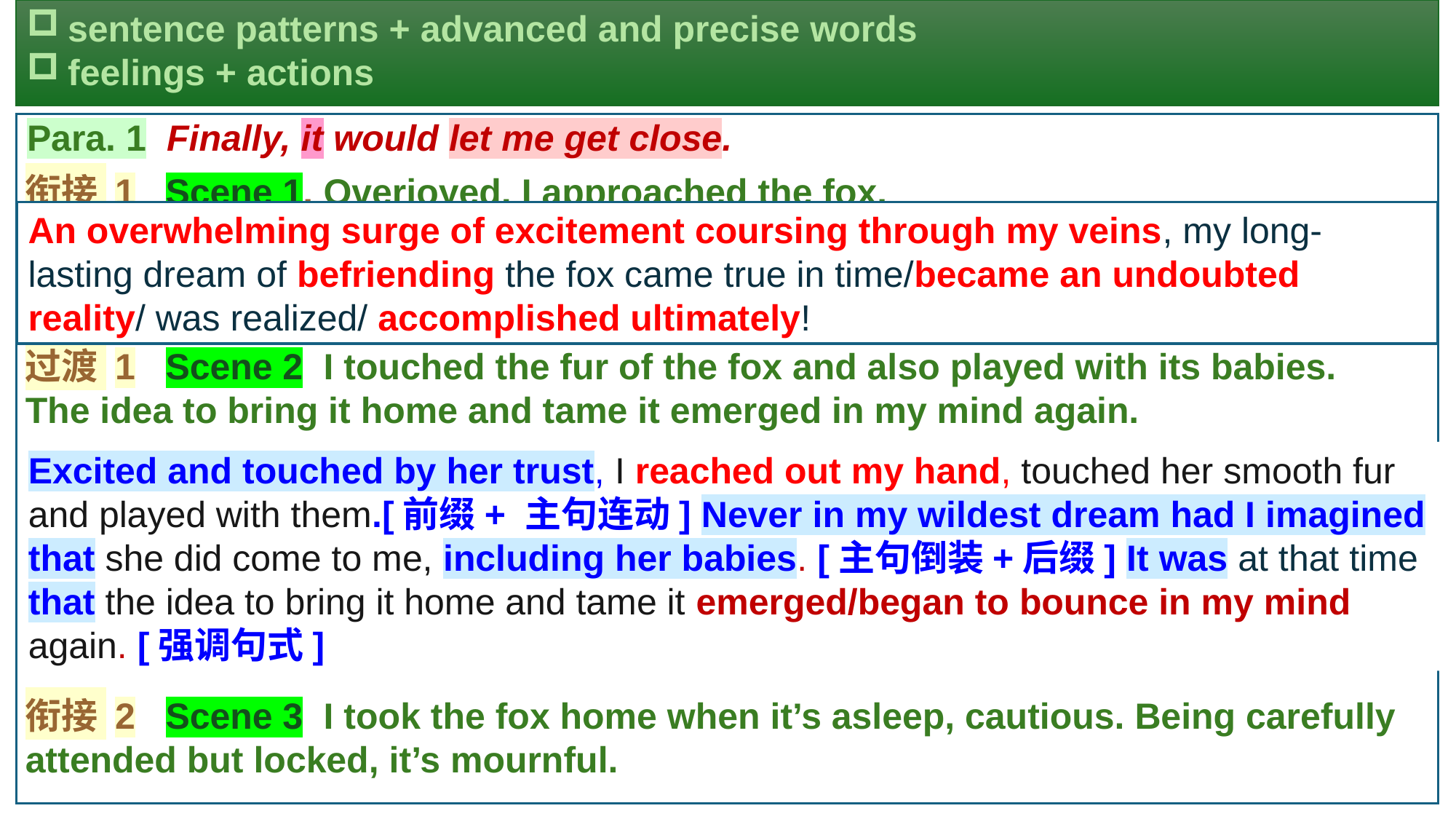

sentence patterns + advanced and precise words
feelings + actions
Para. 1  Finally, it would let me get close.

衔接 1   Scene 1. Overjoyed, I approached the fox.

过渡 1   Scene 2  I touched the fur of the fox and also played with its babies. The idea to bring it home and tame it emerged in my mind again.

衔接 2   Scene 3  I took the fox home when it’s asleep, cautious. Being carefully attended but locked, it’s mournful.
An overwhelming surge of excitement coursing through my veins, my long-lasting dream of befriending the fox came true in time/became an undoubted reality/ was realized/ accomplished ultimately!
Months of patient observation and cautious approach eventually paid off and overwhelming joy and excitement filled my heart. [无灵主语]
Excited and touched by her trust, I reached out my hand, touched her smooth fur and played with them.[前缀+ 主句连动] Never in my wildest dream had I imagined that she did come to me, including her babies. [主句倒装+后缀] It was at that time  that the idea to bring it home and tame it emerged/began to bounce in my mind again. [强调句式]